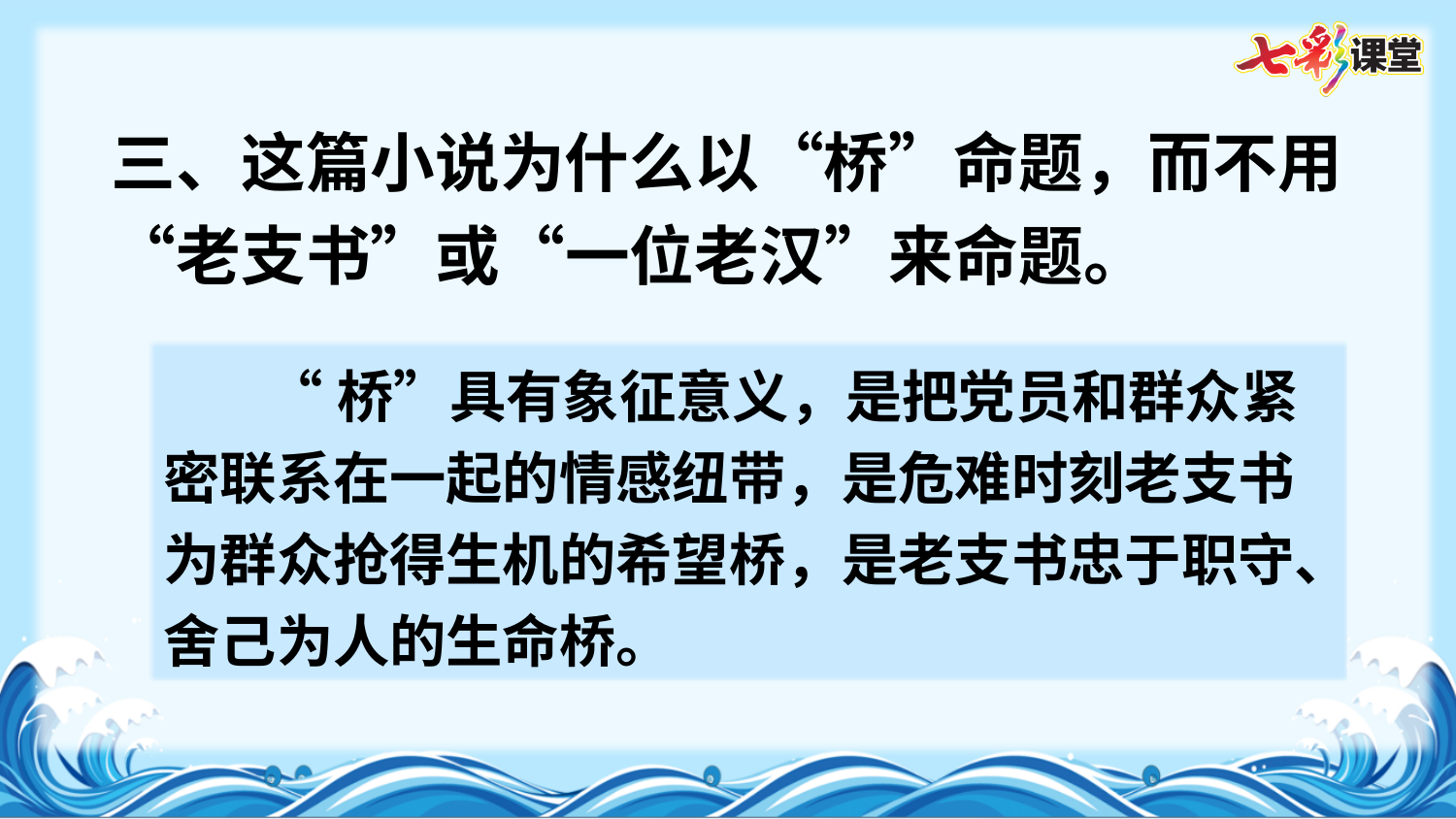

三、这篇小说为什么以“桥”命题，而不用“老支书”或“一位老汉”来命题。
“桥”具有象征意义，是把党员和群众紧密联系在一起的情感纽带，是危难时刻老支书为群众抢得生机的希望桥，是老支书忠于职守、舍己为人的生命桥。